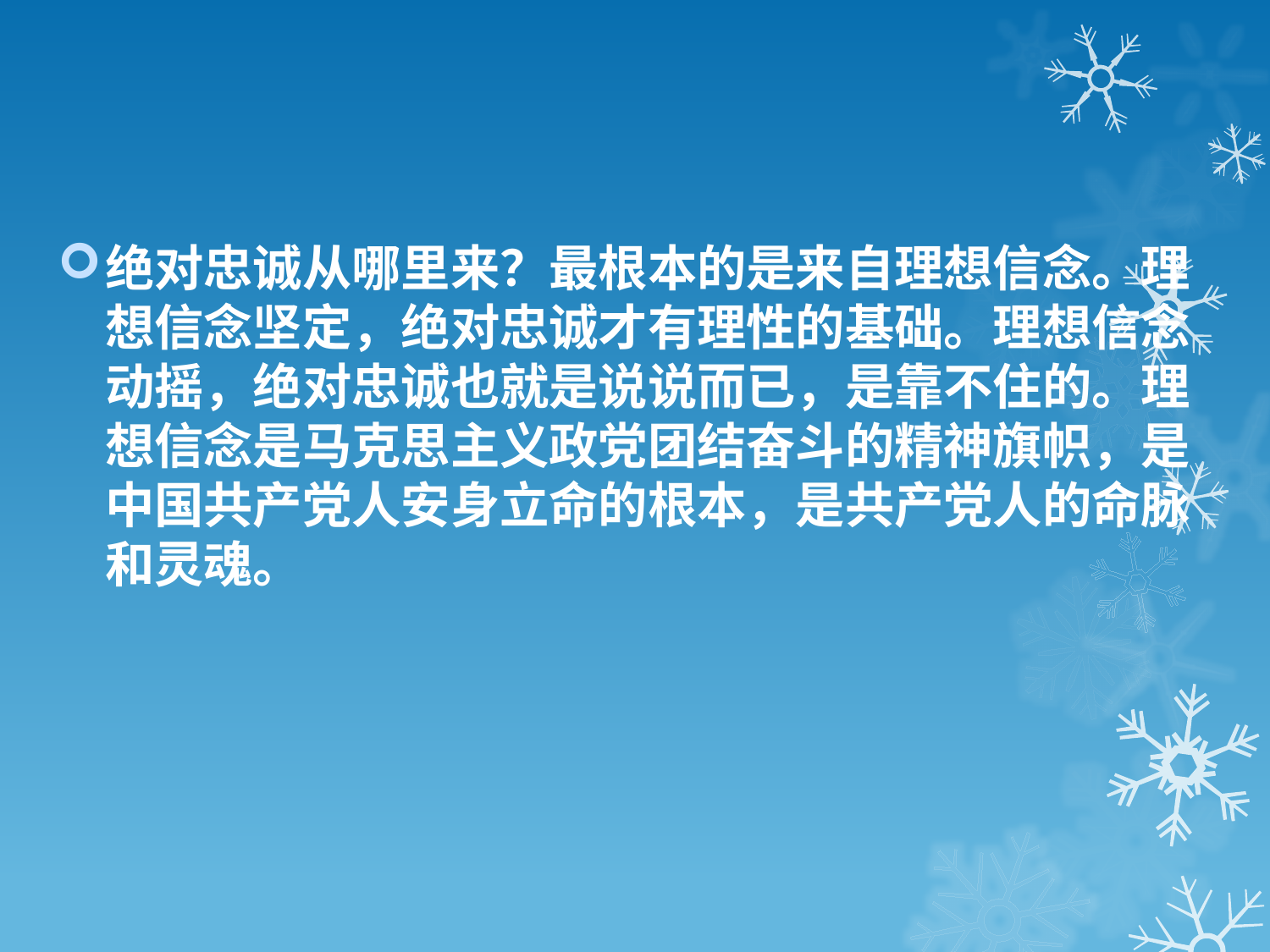

#
绝对忠诚从哪里来？最根本的是来自理想信念。理想信念坚定，绝对忠诚才有理性的基础。理想信念动摇，绝对忠诚也就是说说而已，是靠不住的。理想信念是马克思主义政党团结奋斗的精神旗帜，是中国共产党人安身立命的根本，是共产党人的命脉和灵魂。